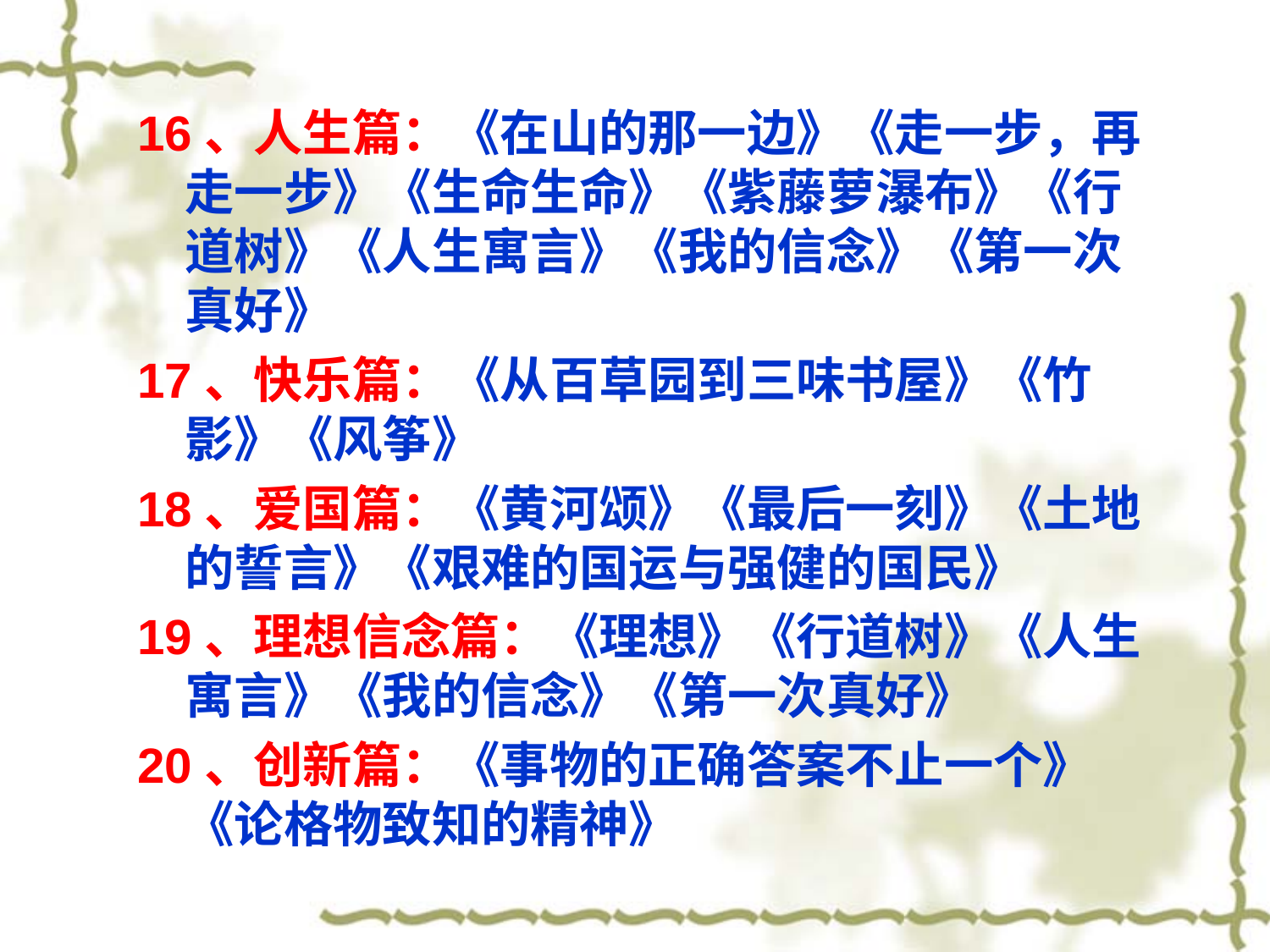

16、人生篇：《在山的那一边》《走一步，再走一步》《生命生命》《紫藤萝瀑布》《行道树》《人生寓言》《我的信念》《第一次真好》
17、快乐篇：《从百草园到三味书屋》《竹影》《风筝》
18、爱国篇：《黄河颂》《最后一刻》《土地的誓言》《艰难的国运与强健的国民》
19、理想信念篇：《理想》《行道树》《人生寓言》《我的信念》《第一次真好》
20、创新篇：《事物的正确答案不止一个》《论格物致知的精神》
40